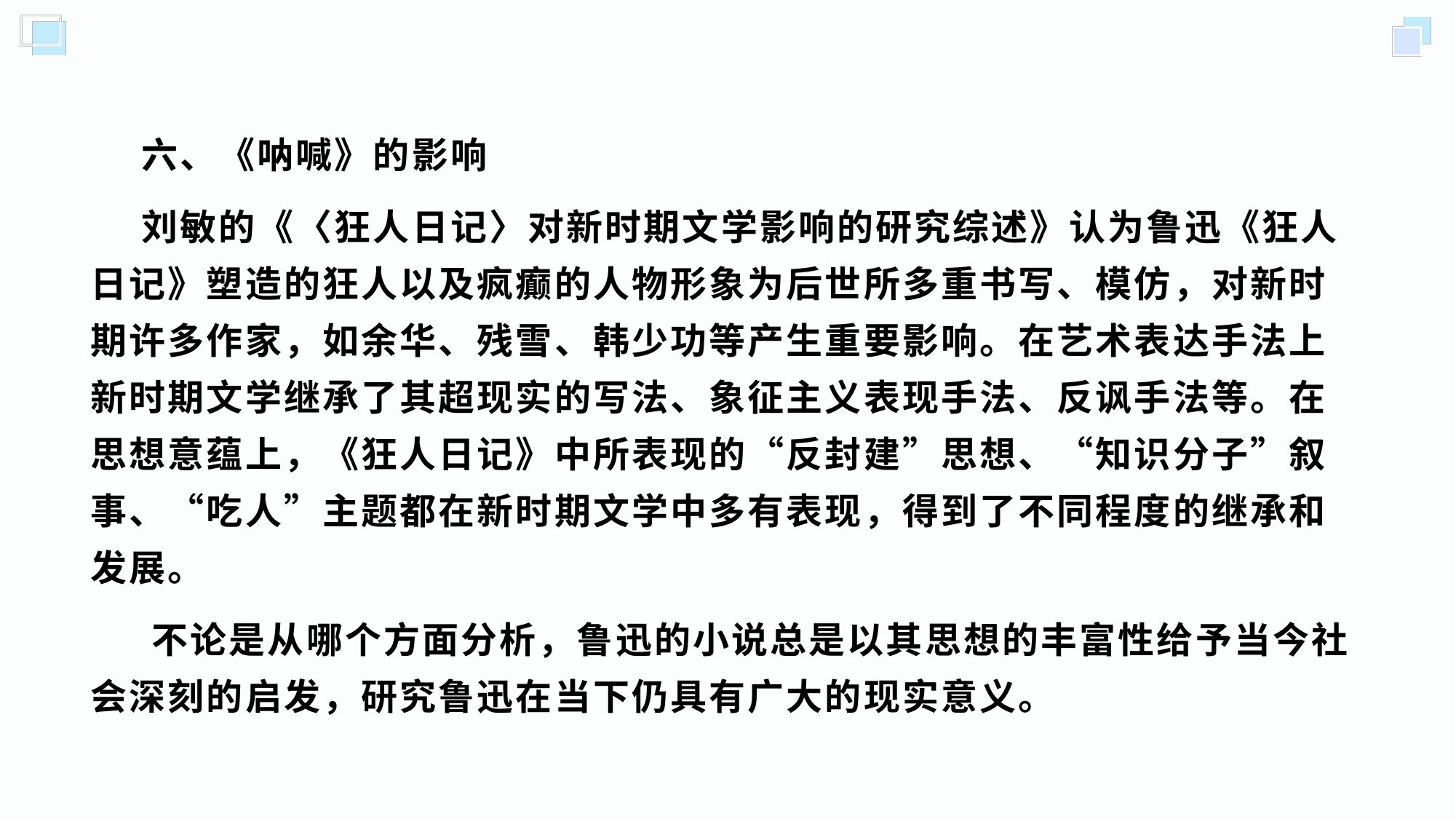

六、《呐喊》的影响
    刘敏的《〈狂人日记〉对新时期文学影响的研究综述》认为鲁迅《狂人日记》塑造的狂人以及疯癫的人物形象为后世所多重书写、模仿，对新时期许多作家，如余华、残雪、韩少功等产生重要影响。在艺术表达手法上新时期文学继承了其超现实的写法、象征主义表现手法、反讽手法等。在思想意蕴上，《狂人日记》中所表现的“反封建”思想、“知识分子”叙事、“吃人”主题都在新时期文学中多有表现，得到了不同程度的继承和发展。
     不论是从哪个方面分析，鲁迅的小说总是以其思想的丰富性给予当今社会深刻的启发，研究鲁迅在当下仍具有广大的现实意义。